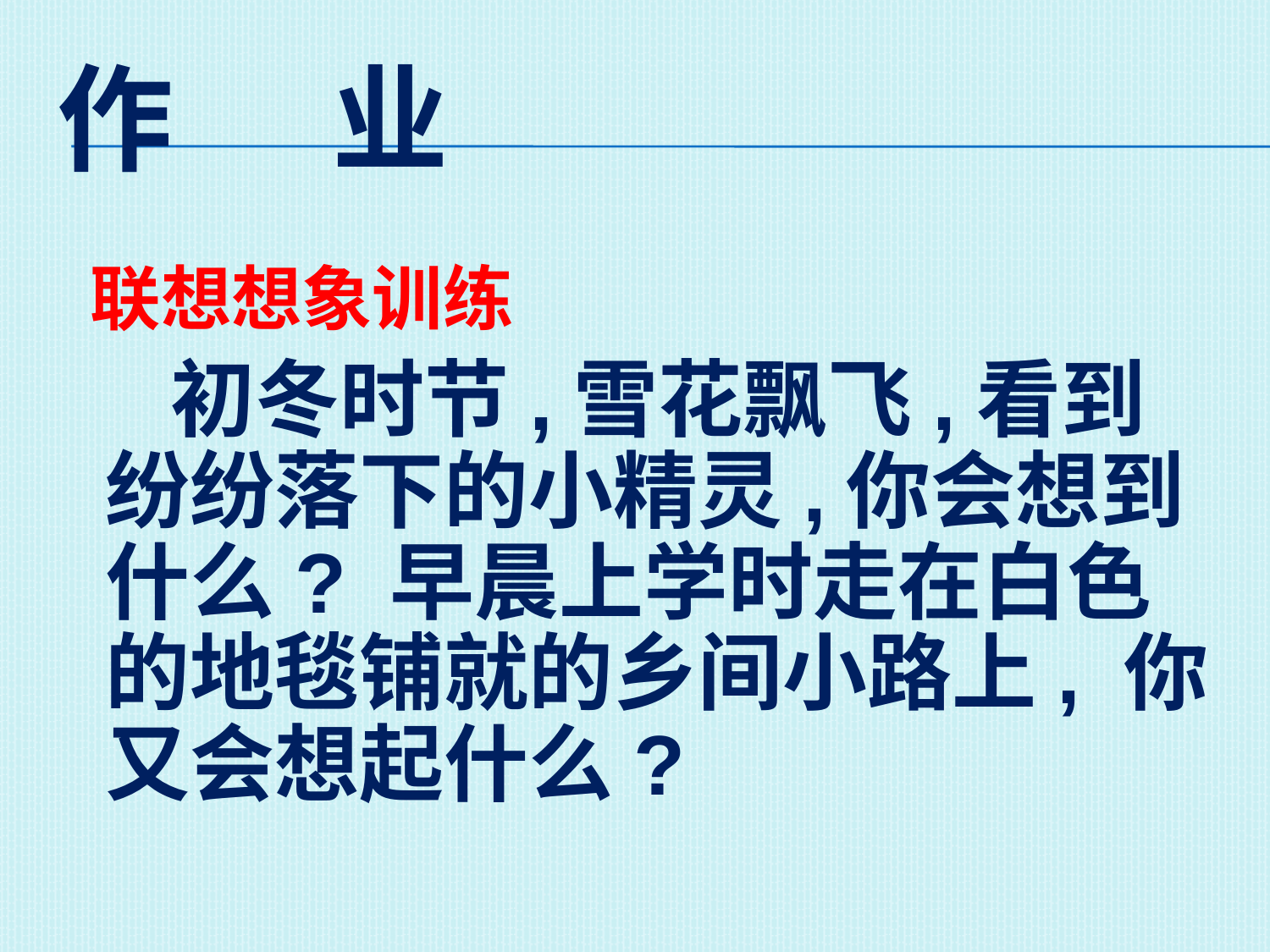

# 作      业
 联想想象训练
      初冬时节,雪花飘飞,看到纷纷落下的小精灵,你会想到什么? 早晨上学时走在白色的地毯铺就的乡间小路上, 你又会想起什么?